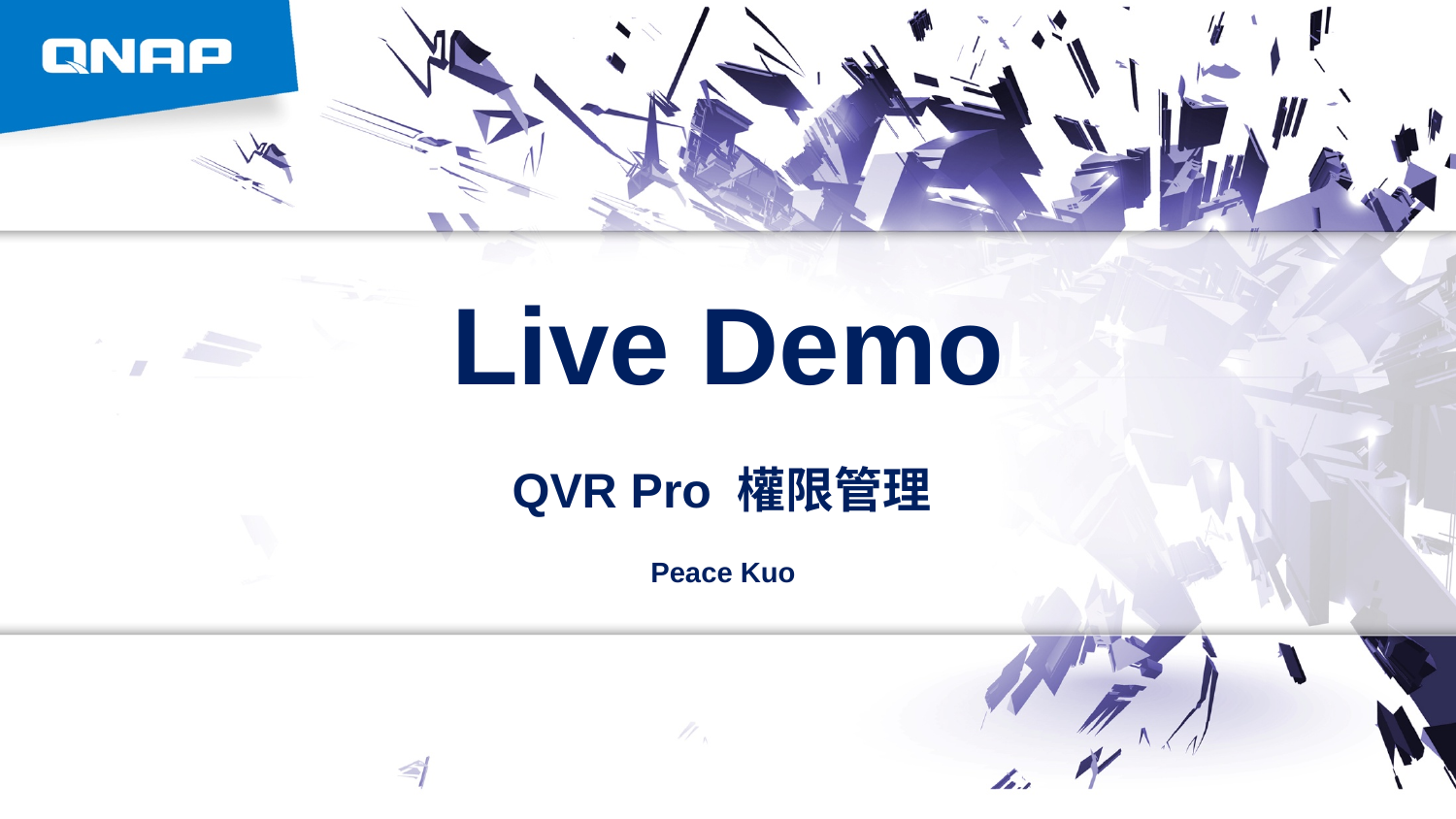

# Live Demo
QVR Pro 權限管理
Peace Kuo